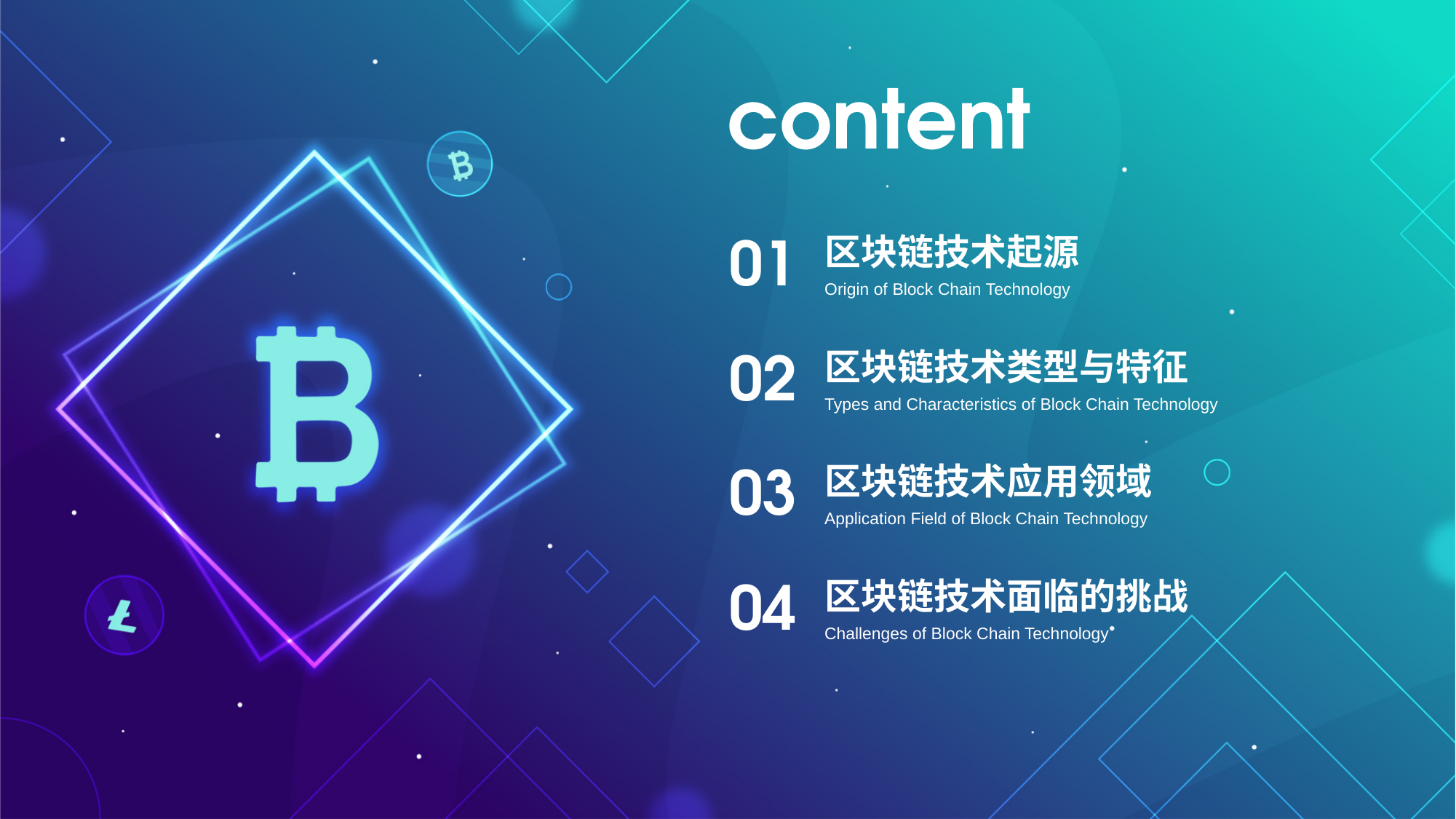

content
01
区块链技术起源
Origin of Block Chain Technology
02
区块链技术类型与特征

Types and Characteristics of Block Chain Technology
03
区块链技术应用领域
Application Field of Block Chain Technology
04
区块链技术面临的挑战
Challenges of Block Chain Technology